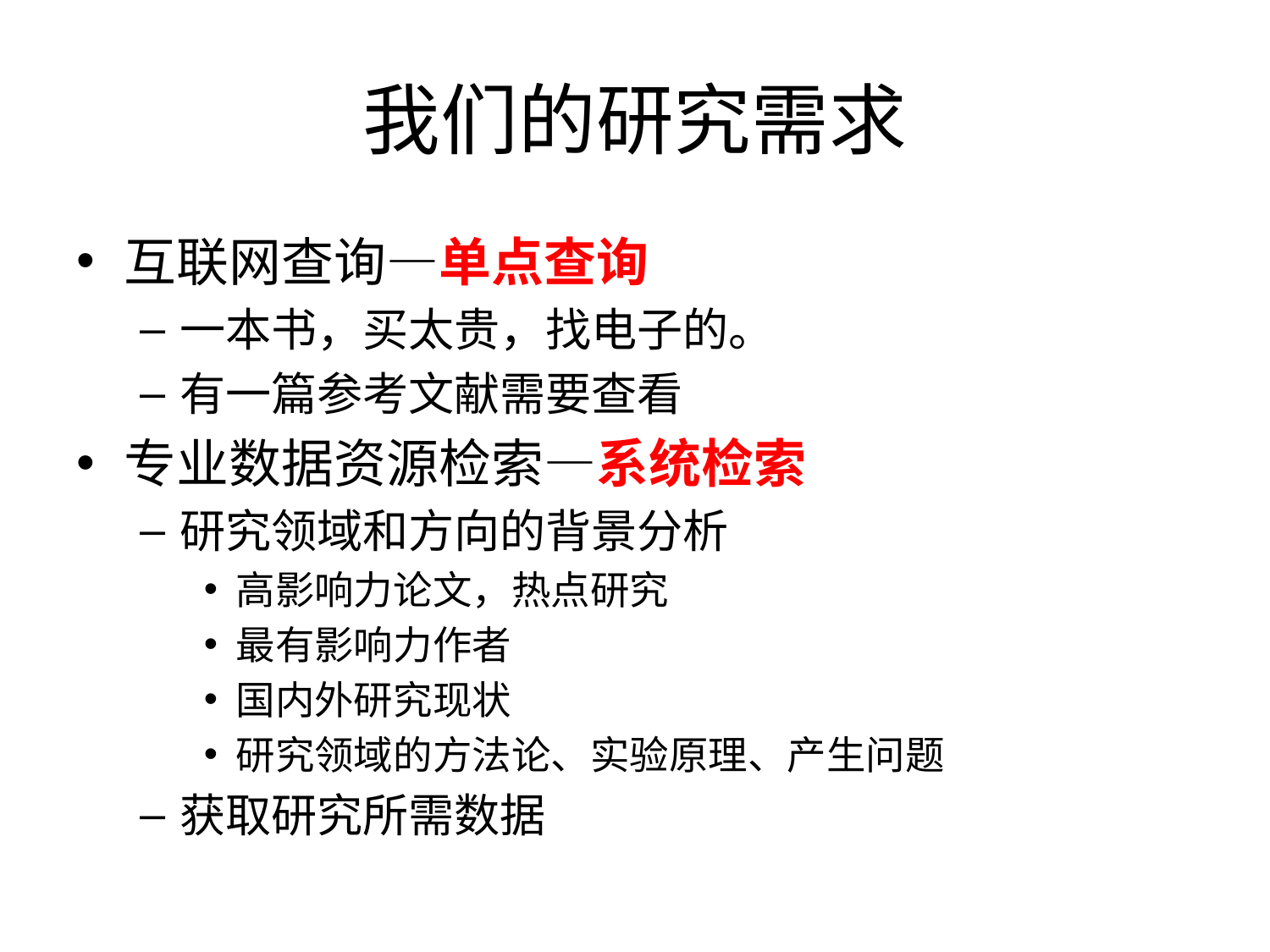

# 我们的研究需求
互联网查询—单点查询
一本书，买太贵，找电子的。
有一篇参考文献需要查看
专业数据资源检索—系统检索
研究领域和方向的背景分析
高影响力论文，热点研究
最有影响力作者
国内外研究现状
研究领域的方法论、实验原理、产生问题
获取研究所需数据